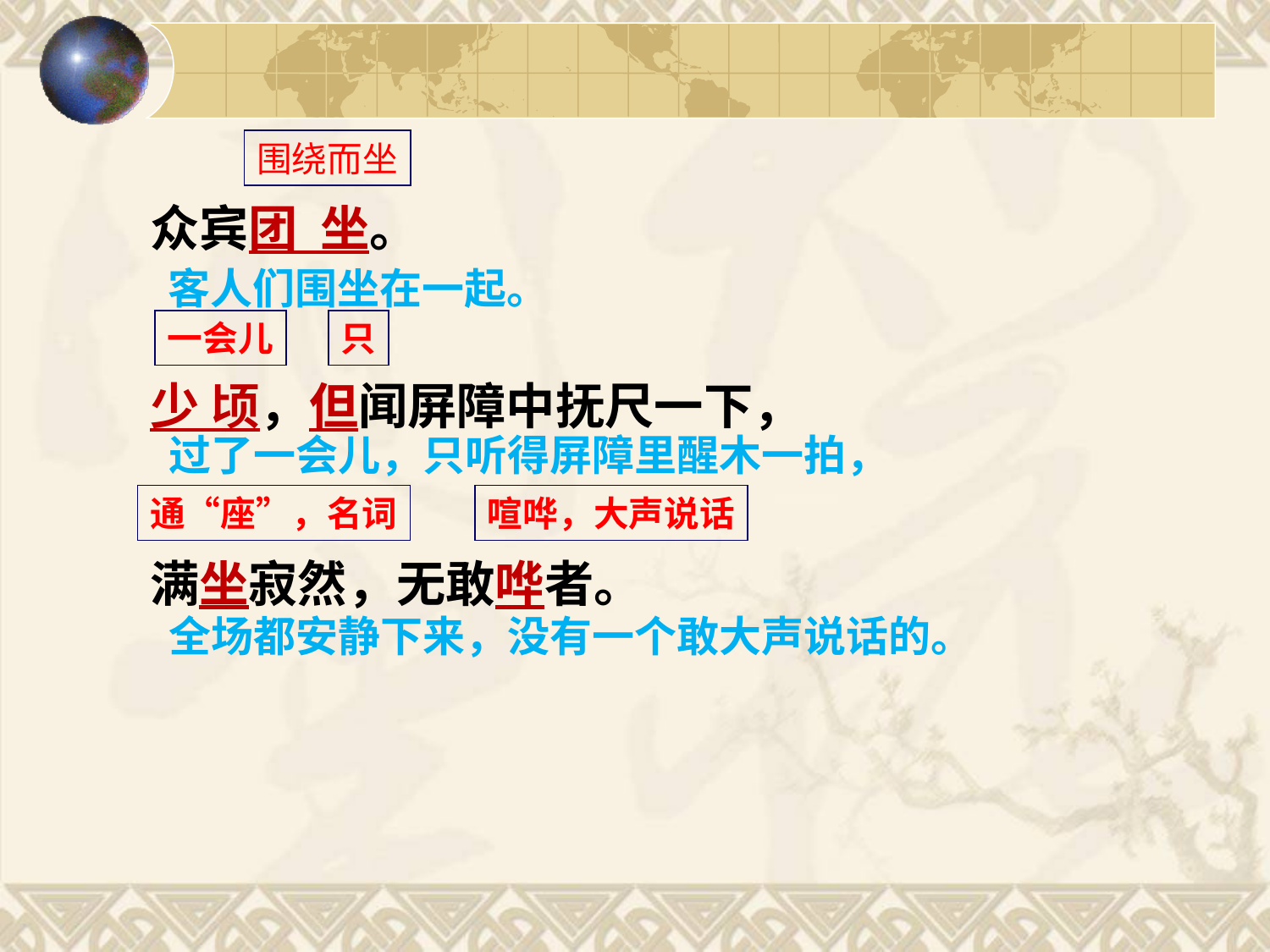

众宾团  坐。

少 顷，但闻屏障中抚尺一下，

满坐寂然，无敢哗者。

围绕而坐
客人们围坐在一起。
一会儿
只
过了一会儿，只听得屏障里醒木一拍，
通“座”，名词
喧哗，大声说话
全场都安静下来，没有一个敢大声说话的。